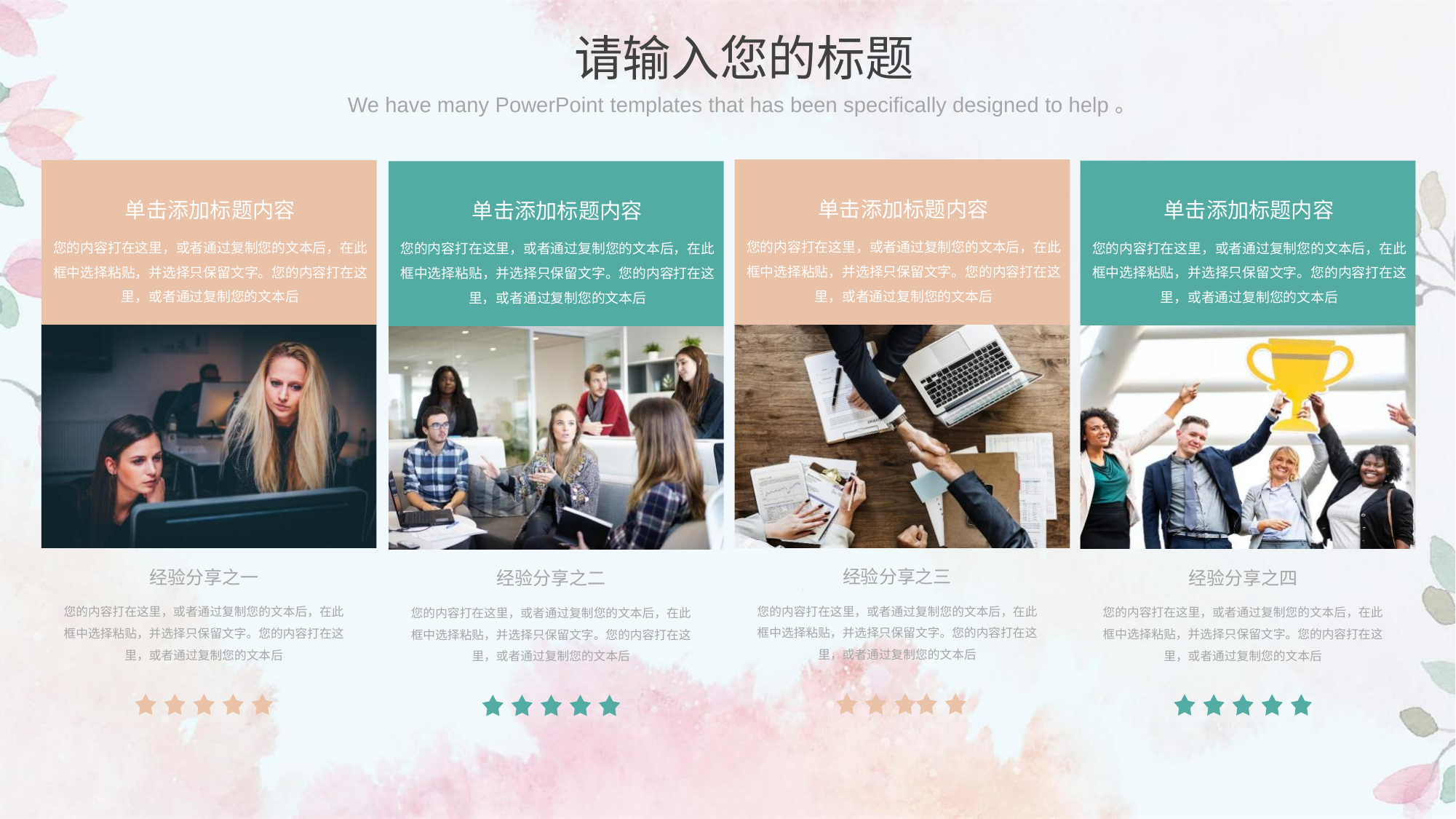

请输入您的标题
We have many PowerPoint templates that has been specifically designed to help。

单击添加标题内容
您的内容打在这里，或者通过复制您的文本后，在此框中选择粘贴，并选择只保留文字。您的内容打在这里，或者通过复制您的文本后
单击添加标题内容
您的内容打在这里，或者通过复制您的文本后，在此框中选择粘贴，并选择只保留文字。您的内容打在这里，或者通过复制您的文本后
单击添加标题内容
您的内容打在这里，或者通过复制您的文本后，在此框中选择粘贴，并选择只保留文字。您的内容打在这里，或者通过复制您的文本后
单击添加标题内容
您的内容打在这里，或者通过复制您的文本后，在此框中选择粘贴，并选择只保留文字。您的内容打在这里，或者通过复制您的文本后
经验分享之三
您的内容打在这里，或者通过复制您的文本后，在此框中选择粘贴，并选择只保留文字。您的内容打在这里，或者通过复制您的文本后

经验分享之一
您的内容打在这里，或者通过复制您的文本后，在此框中选择粘贴，并选择只保留文字。您的内容打在这里，或者通过复制您的文本后

经验分享之四
您的内容打在这里，或者通过复制您的文本后，在此框中选择粘贴，并选择只保留文字。您的内容打在这里，或者通过复制您的文本后

经验分享之二
您的内容打在这里，或者通过复制您的文本后，在此框中选择粘贴，并选择只保留文字。您的内容打在这里，或者通过复制您的文本后